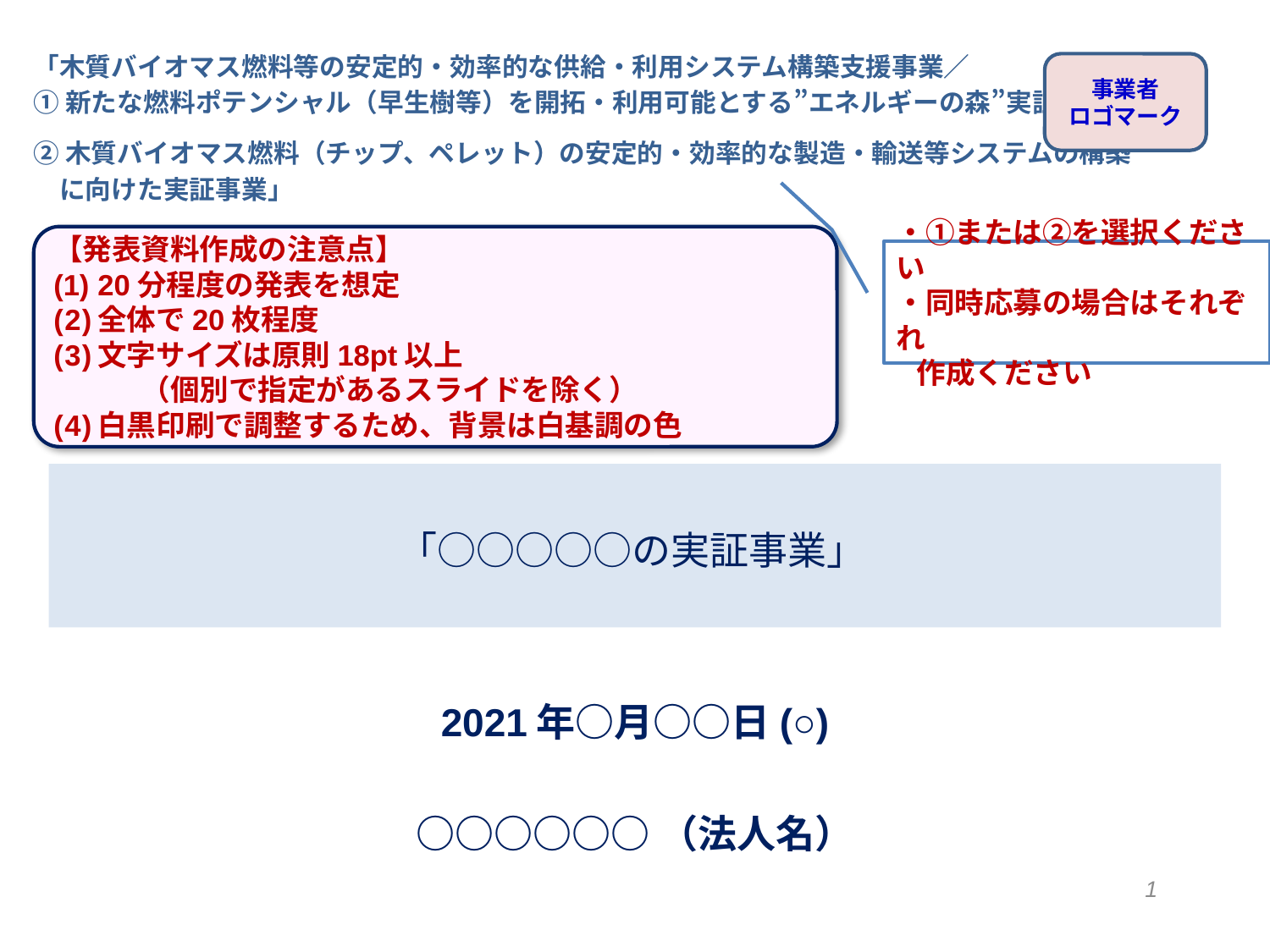

「木質バイオマス燃料等の安定的・効率的な供給・利用システム構築支援事業／
①新たな燃料ポテンシャル（早生樹等）を開拓・利用可能とする”エネルギーの森”実証事業

②木質バイオマス燃料（チップ、ペレット）の安定的・効率的な製造・輸送等システムの構築
　に向けた実証事業」

事業者
ロゴマーク
【発表資料作成の注意点】
20分程度の発表を想定
全体で20枚程度
文字サイズは原則18pt以上
　　　（個別で指定があるスライドを除く）
白黒印刷で調整するため、背景は白基調の色
・①または②を選択ください
・同時応募の場合はそれぞれ
  作成ください

# 「○○○○○の実証事業」

2021年○月○○日(○)
○○○○○○（法人名）
1